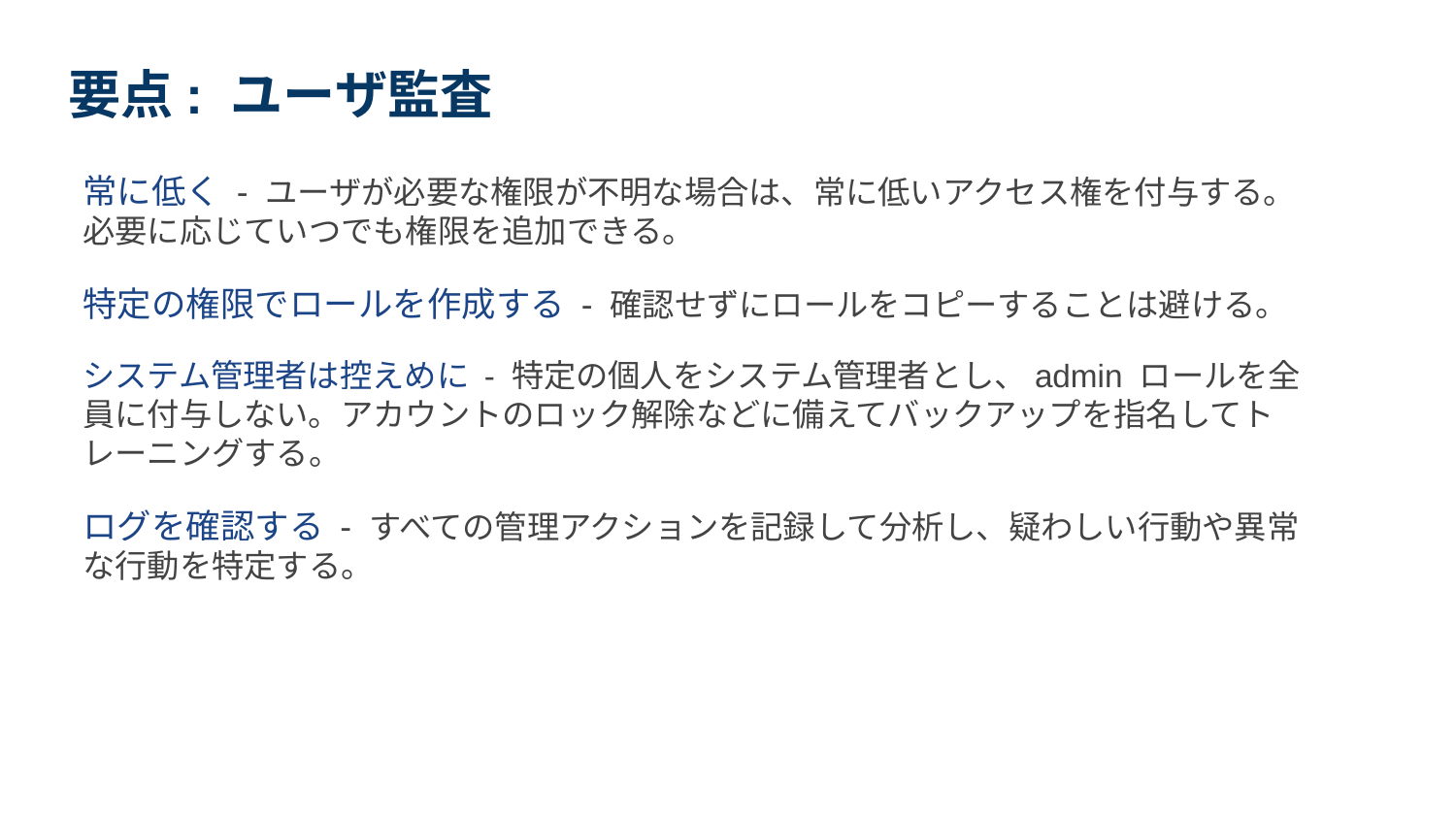

要点: ユーザ監査
常に低く - ユーザが必要な権限が不明な場合は、常に低いアクセス権を付与する。必要に応じていつでも権限を追加できる。
特定の権限でロールを作成する - 確認せずにロールをコピーすることは避ける。
システム管理者は控えめに - 特定の個人をシステム管理者とし、admin ロールを全員に付与しない。アカウントのロック解除などに備えてバックアップを指名してトレーニングする。
ログを確認する - すべての管理アクションを記録して分析し、疑わしい行動や異常な行動を特定する。